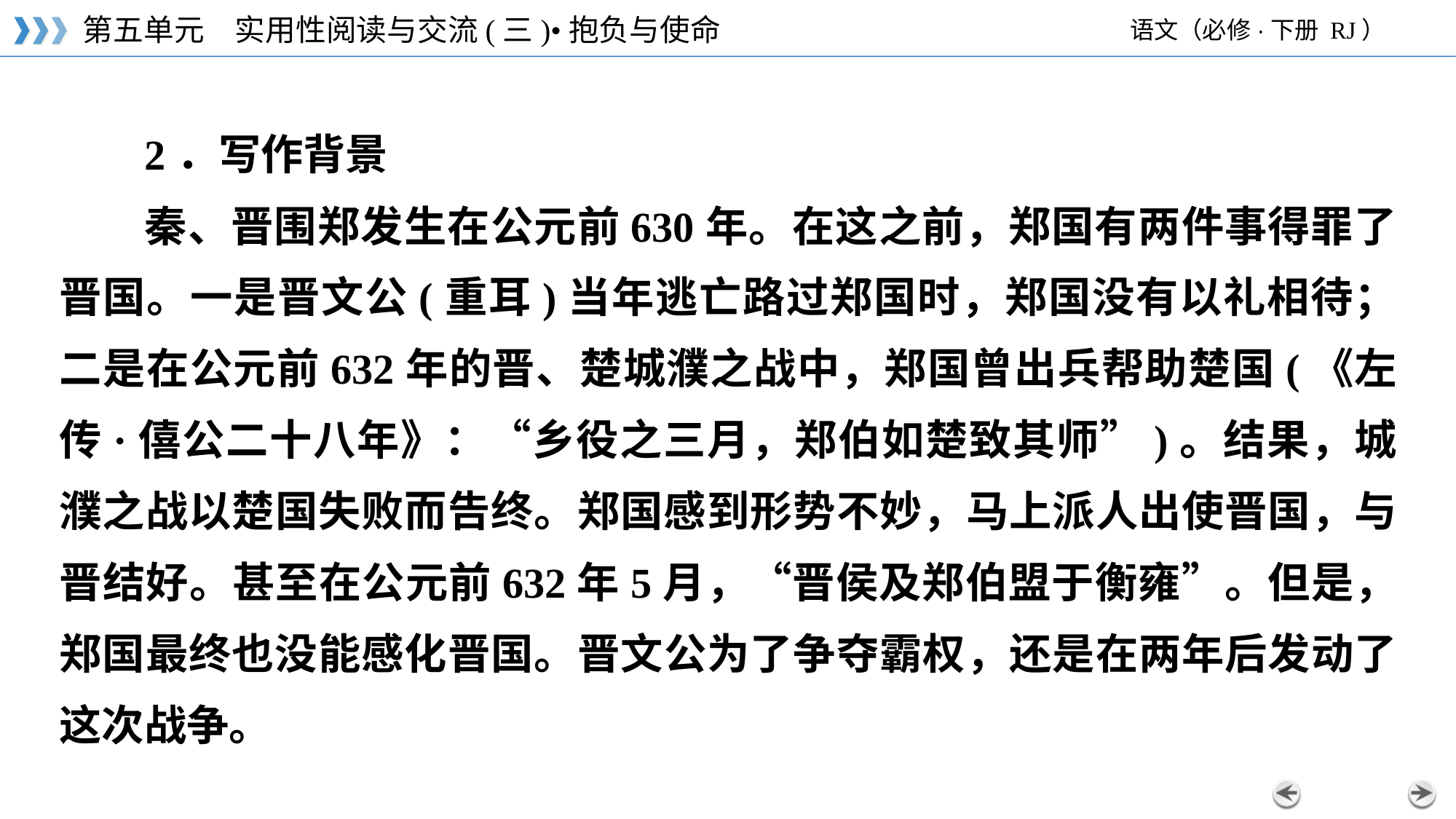

2．写作背景
秦、晋围郑发生在公元前630年。在这之前，郑国有两件事得罪了晋国。一是晋文公(重耳)当年逃亡路过郑国时，郑国没有以礼相待；二是在公元前632年的晋、楚城濮之战中，郑国曾出兵帮助楚国(《左传·僖公二十八年》：“乡役之三月，郑伯如楚致其师”)。结果，城濮之战以楚国失败而告终。郑国感到形势不妙，马上派人出使晋国，与晋结好。甚至在公元前632年5月，“晋侯及郑伯盟于衡雍”。但是，郑国最终也没能感化晋国。晋文公为了争夺霸权，还是在两年后发动了这次战争。